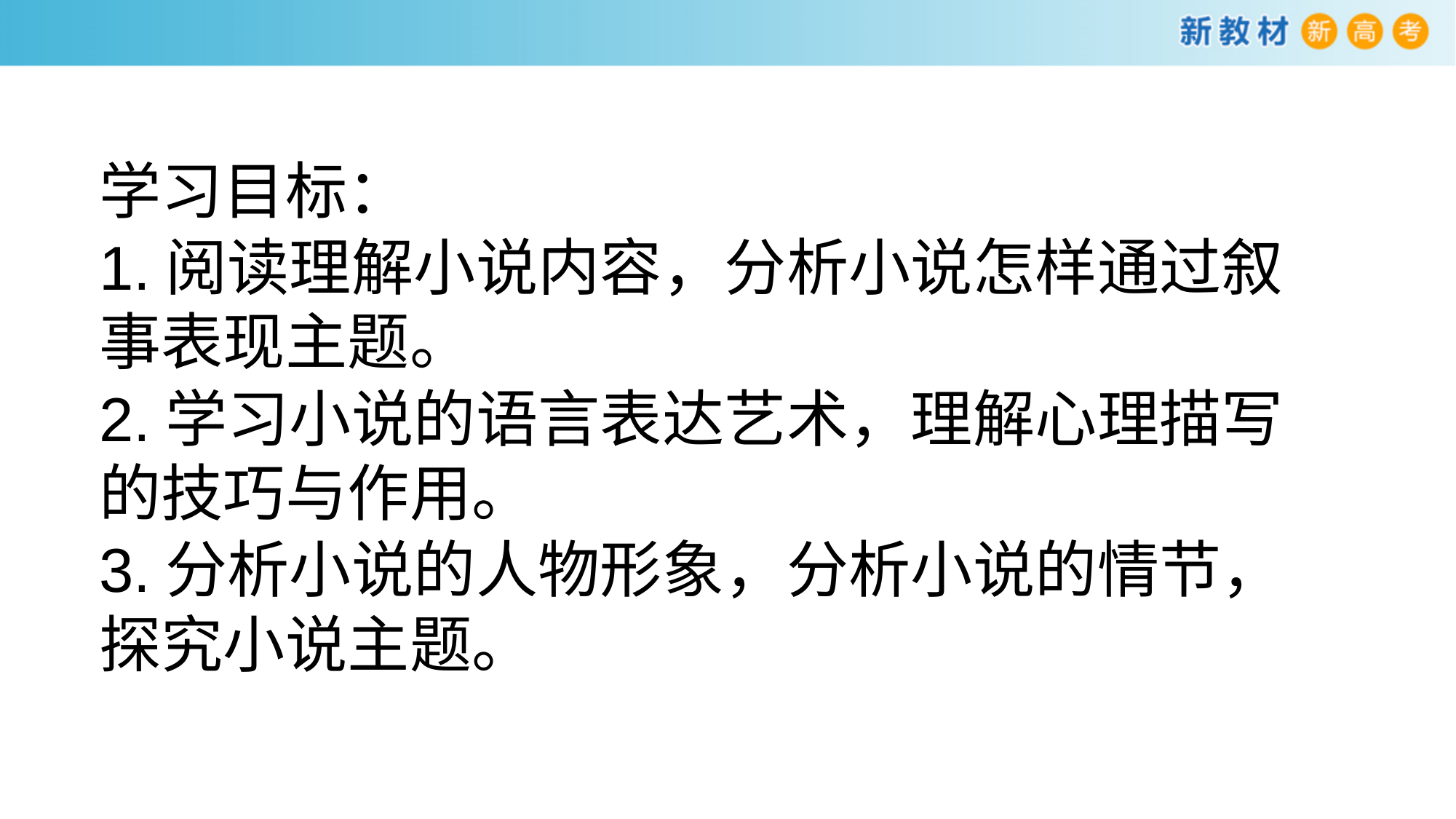

学习目标：
1.阅读理解小说内容，分析小说怎样通过叙事表现主题。
2.学习小说的语言表达艺术，理解心理描写的技巧与作用。
3.分析小说的人物形象，分析小说的情节，探究小说主题。